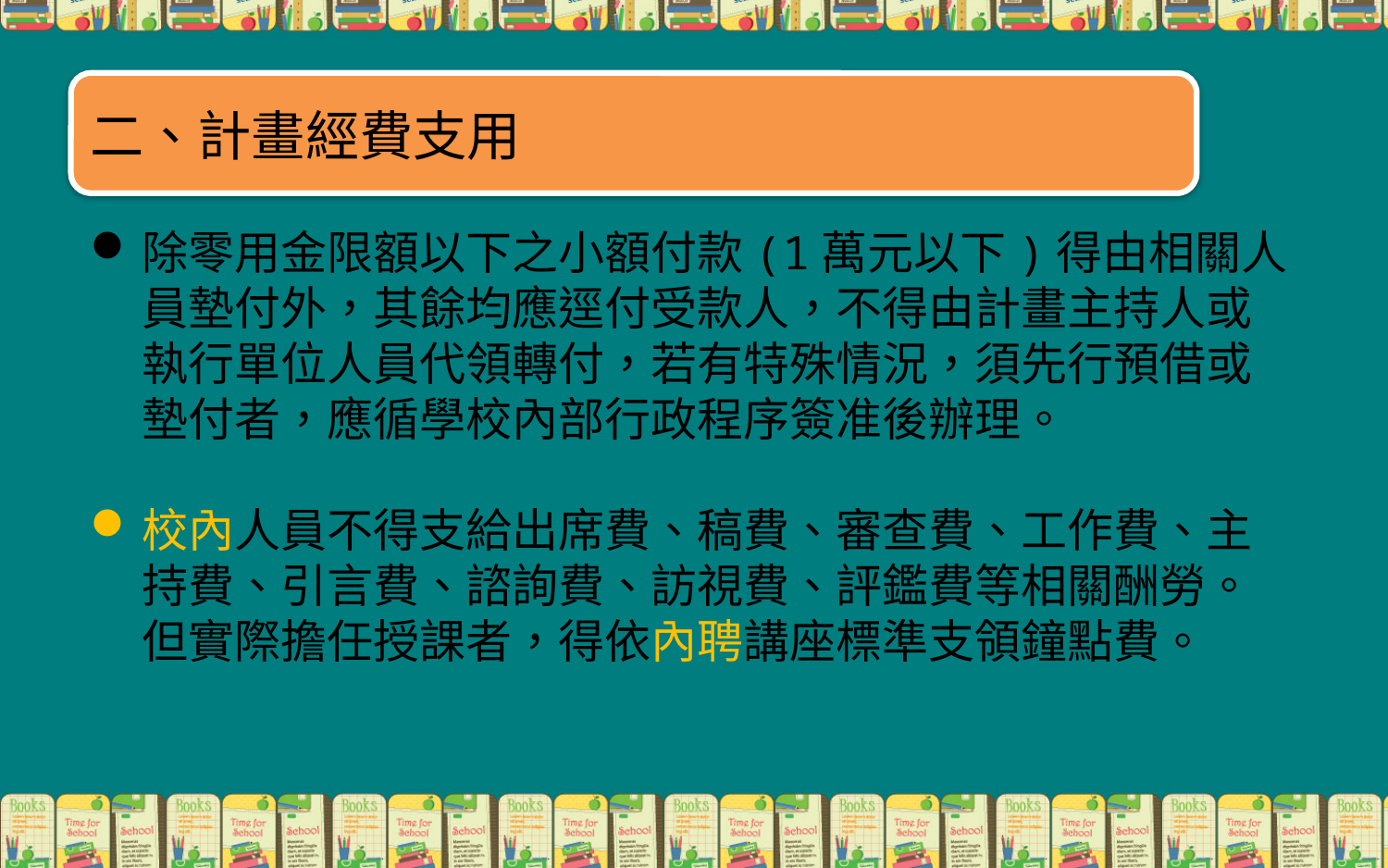

二、計畫經費支用
除零用金限額以下之小額付款(1萬元以下)得由相關人員墊付外，其餘均應逕付受款人，不得由計畫主持人或執行單位人員代領轉付，若有特殊情況，須先行預借或墊付者，應循學校內部行政程序簽准後辦理。

校內人員不得支給出席費、稿費、審查費、工作費、主持費、引言費、諮詢費、訪視費、評鑑費等相關酬勞。但實際擔任授課者，得依內聘講座標準支領鐘點費。